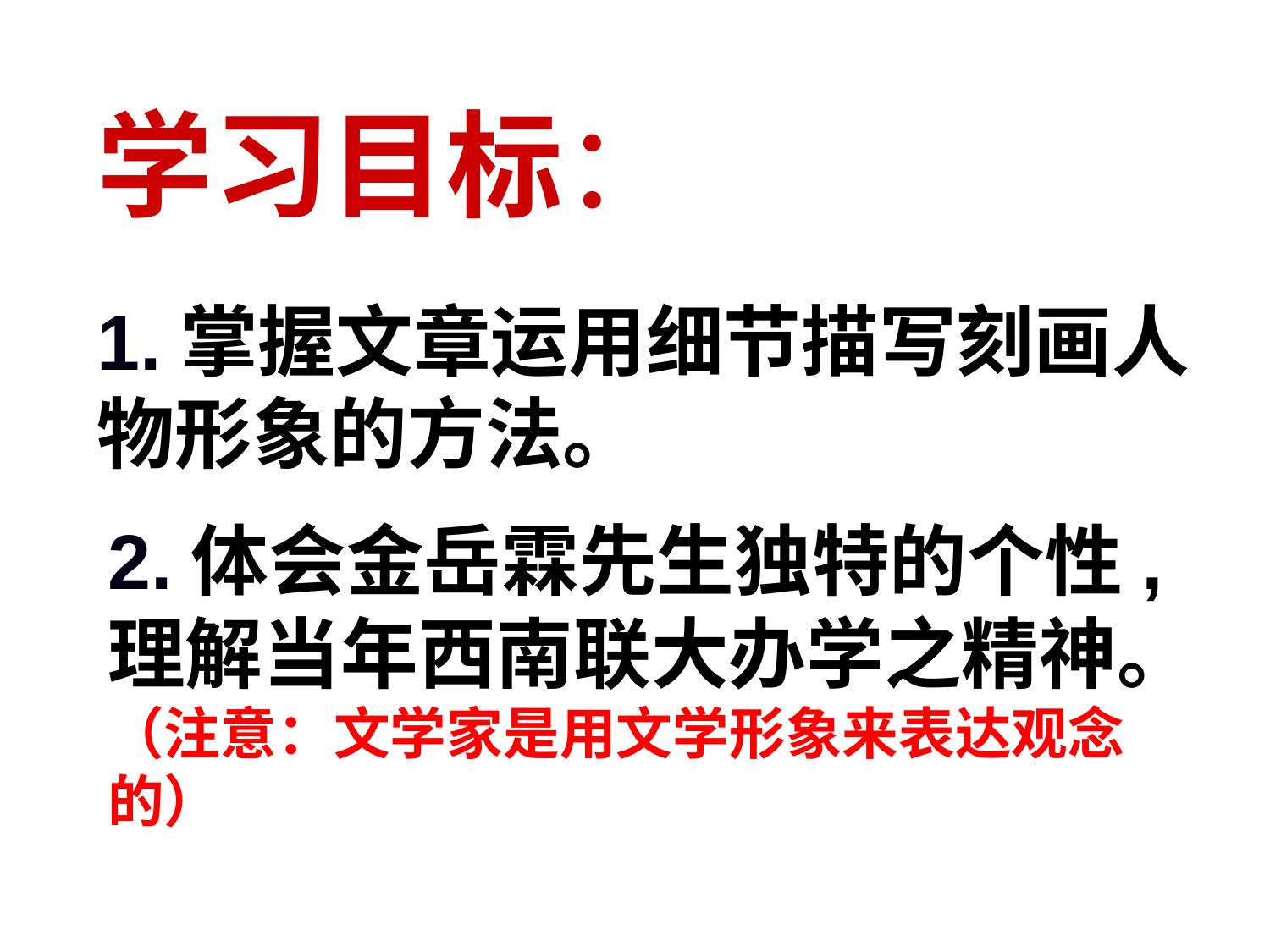

学习目标：
1.掌握文章运用细节描写刻画人物形象的方法。
2.体会金岳霖先生独特的个性,理解当年西南联大办学之精神。（注意：文学家是用文学形象来表达观念的）